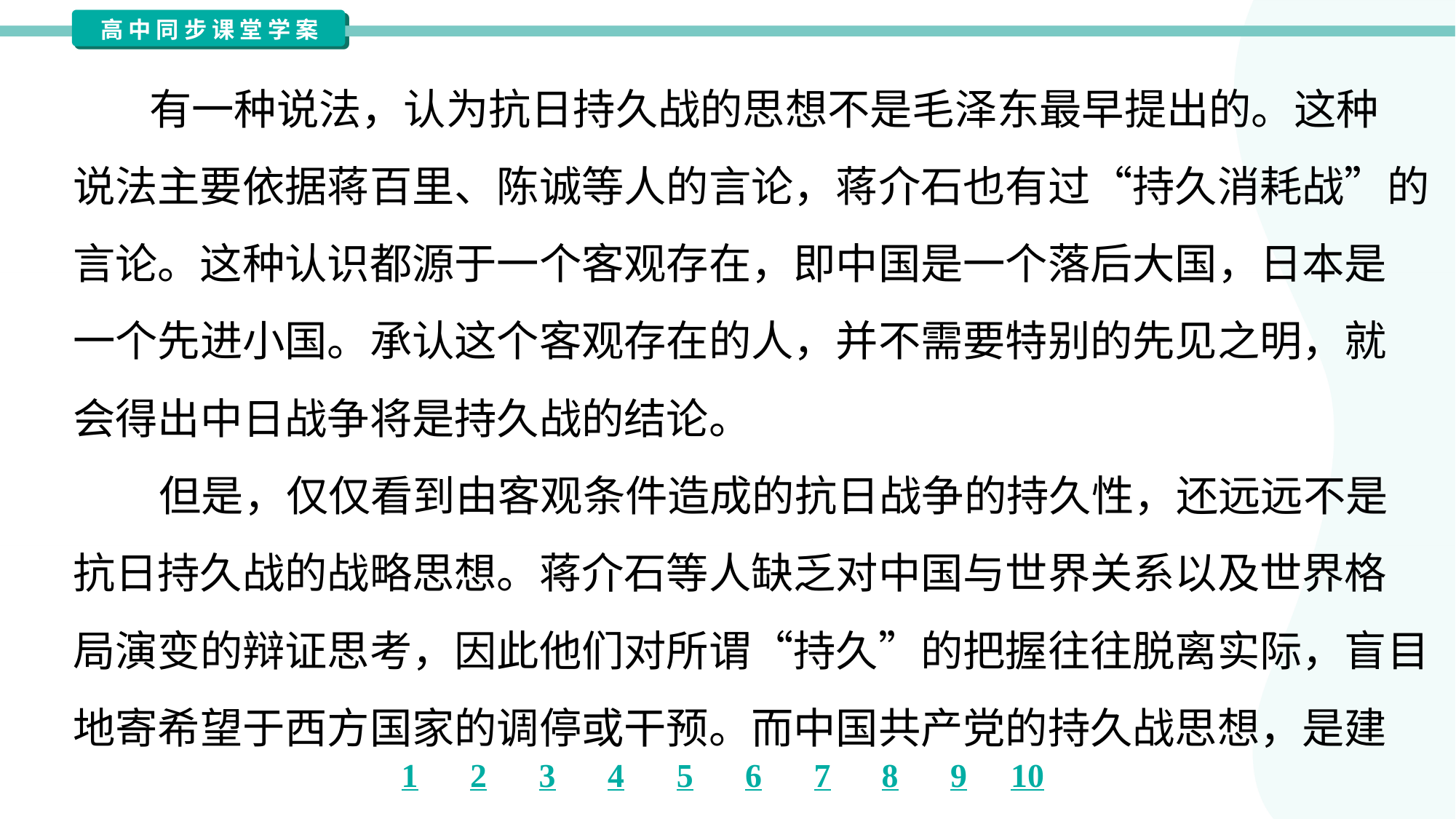

有一种说法，认为抗日持久战的思想不是毛泽东最早提出的。这种
说法主要依据蒋百里、陈诚等人的言论，蒋介石也有过“持久消耗战”的
言论。这种认识都源于一个客观存在，即中国是一个落后大国，日本是
一个先进小国。承认这个客观存在的人，并不需要特别的先见之明，就
会得出中日战争将是持久战的结论。
        但是，仅仅看到由客观条件造成的抗日战争的持久性，还远远不是
抗日持久战的战略思想。蒋介石等人缺乏对中国与世界关系以及世界格
局演变的辩证思考，因此他们对所谓“持久”的把握往往脱离实际，盲目
地寄希望于西方国家的调停或干预。而中国共产党的持久战思想，是建